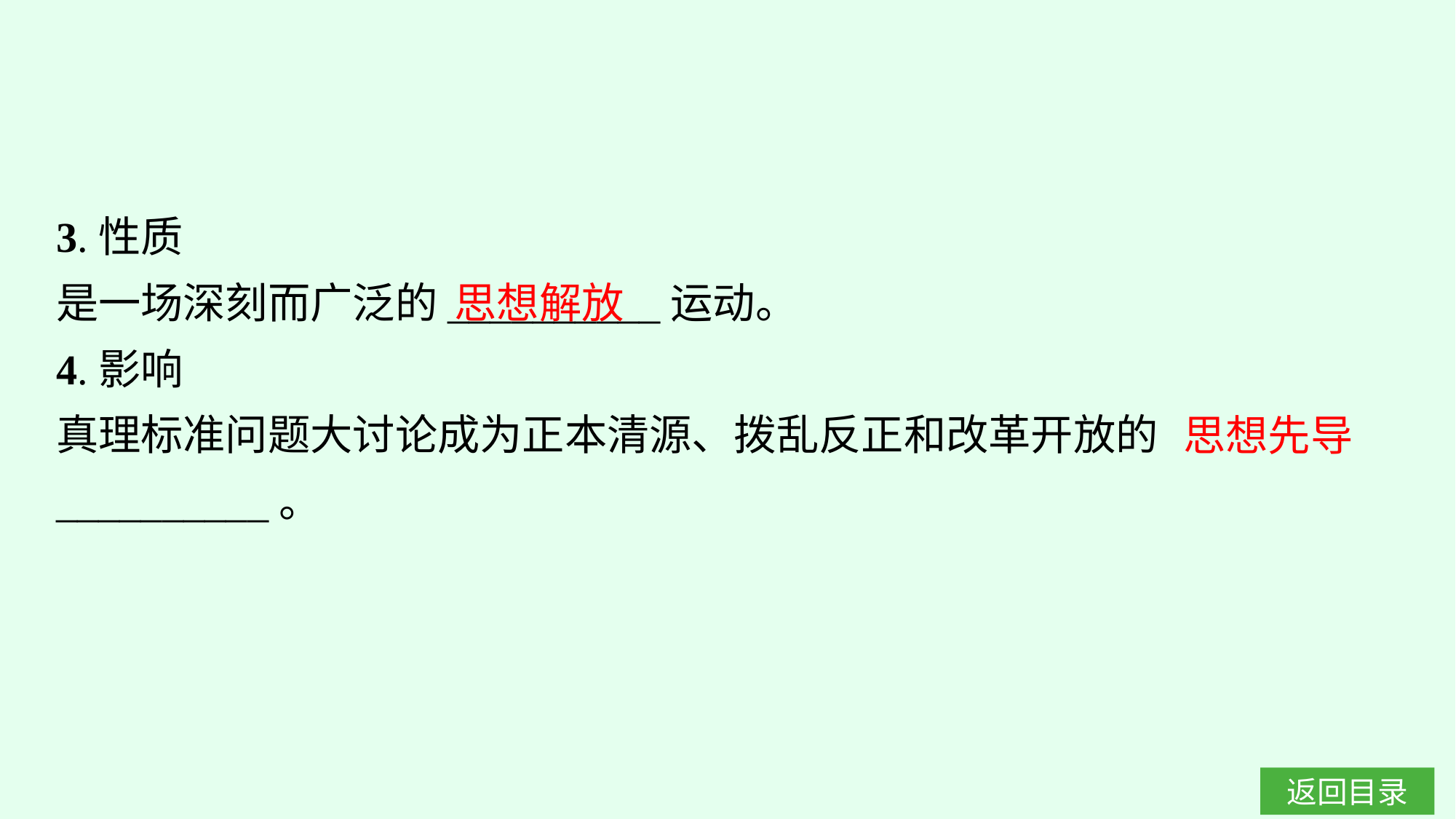

3.性质
是一场深刻而广泛的__________运动。
4.影响
真理标准问题大讨论成为正本清源、拨乱反正和改革开放的__________。
思想解放
思想先导